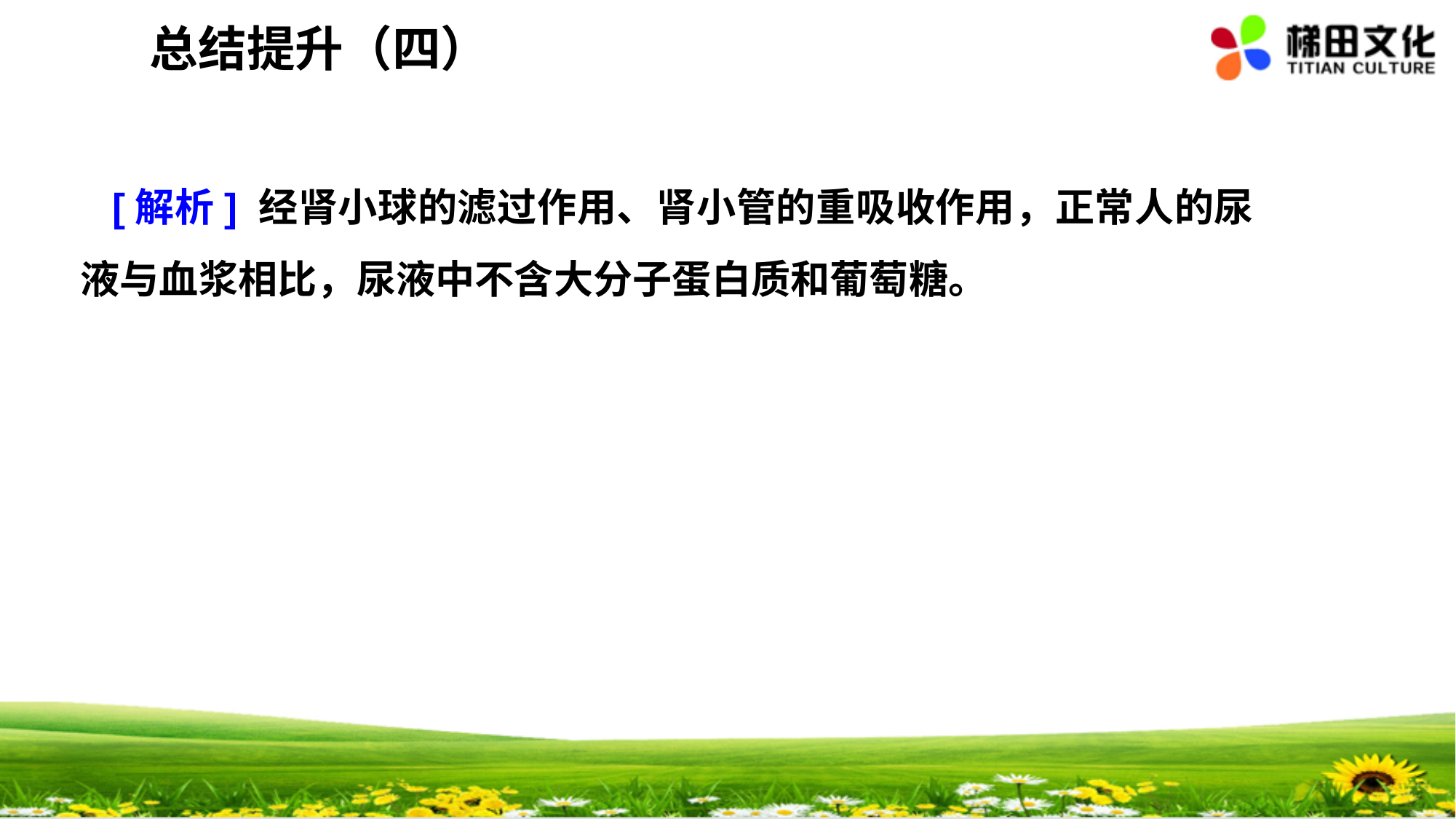

总结提升（四）
[解析] 经肾小球的滤过作用、肾小管的重吸收作用，正常人的尿液与血浆相比，尿液中不含大分子蛋白质和葡萄糖。